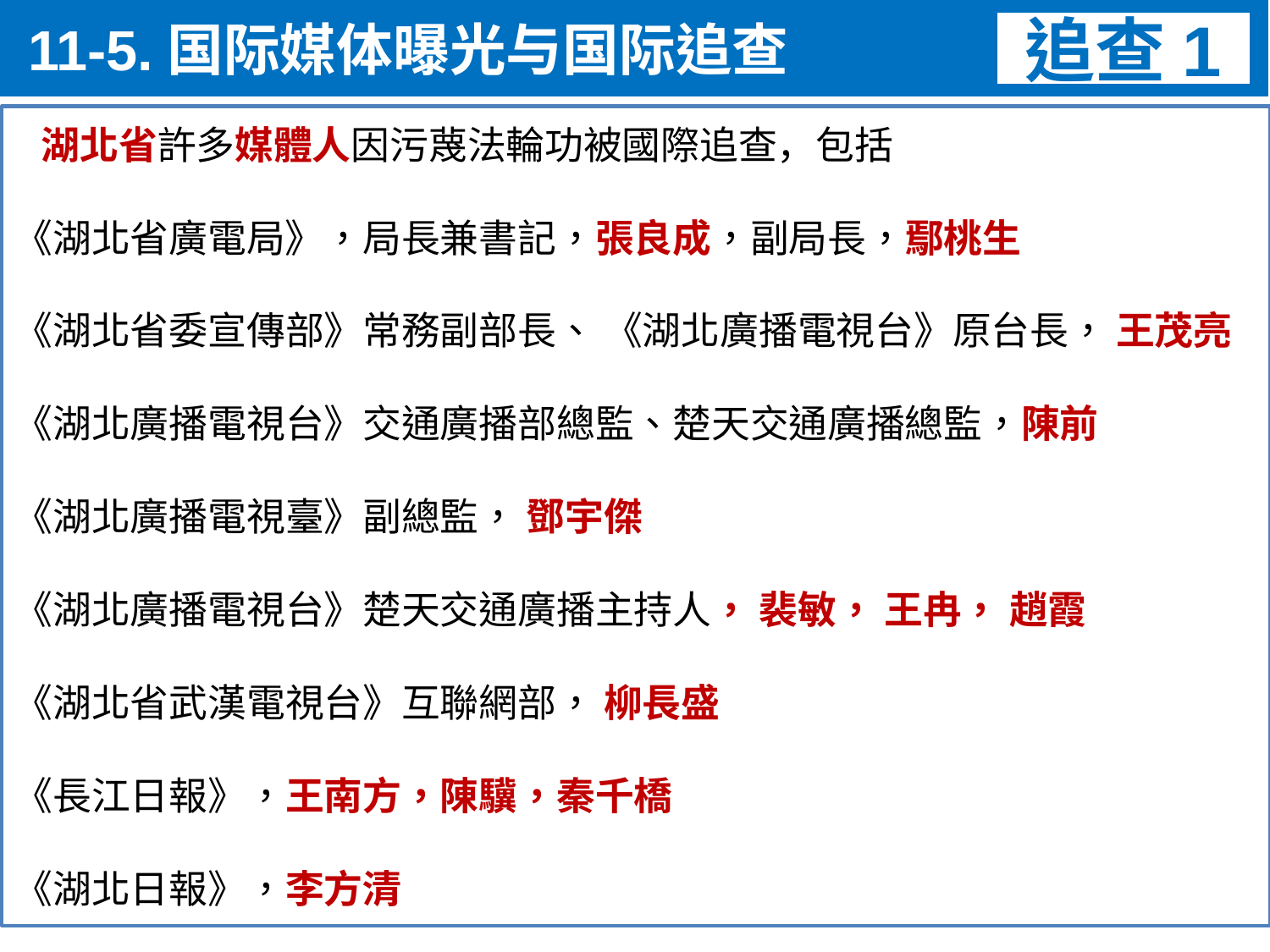

11-5.国际媒体曝光与国际追查
追查1
  湖北省許多媒體人因污蔑法輪功被國際追查，包括

《湖北省廣電局》，局長兼書記，張良成，副局長，鄢桃生

《湖北省委宣傳部》常務副部長、 《湖北廣播電視台》原台長， 王茂亮

《湖北廣播電視台》交通廣播部總監、楚天交通廣播總監，陳前

《湖北廣播電視臺》副總監， 鄧宇傑

《湖北廣播電視台》楚天交通廣播主持人， 裴敏， 王冉， 趙霞

《湖北省武漢電視台》互聯網部， 柳長盛

《長江日報》，王南方，陳驥，秦千橋

《湖北日報》，李方清